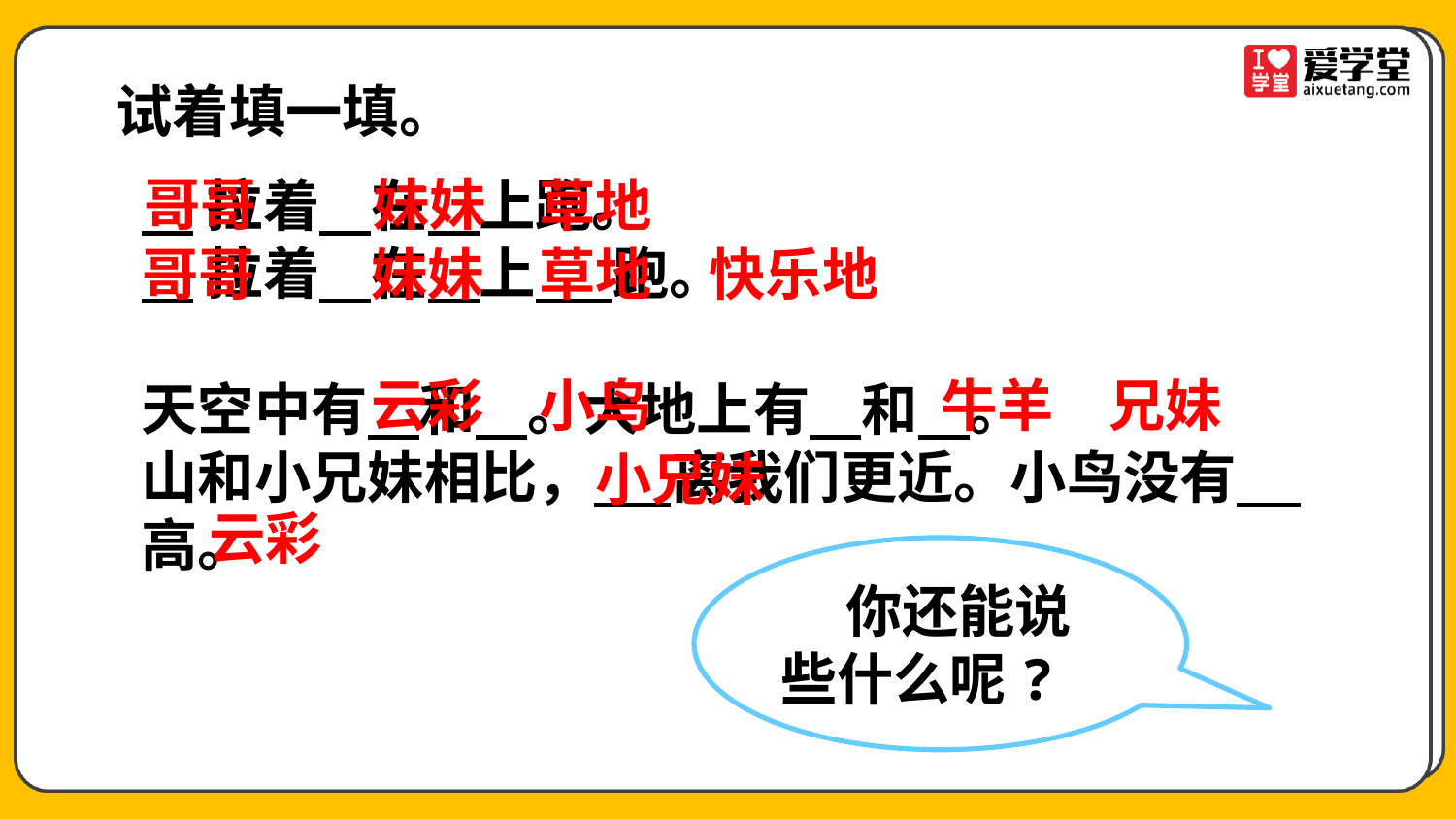

试着填一填。
哥哥
妹妹
    拉着    在    上跑。
    拉着    在    上      跑。

天空中有    和    。大地上有    和    。
山和小兄妹相比，      离我们更近。小鸟没有     .高。
草地
哥哥
妹妹
草地
快乐地
云彩
小鸟
牛羊
兄妹
小兄妹
云彩
    你还能说些什么呢?